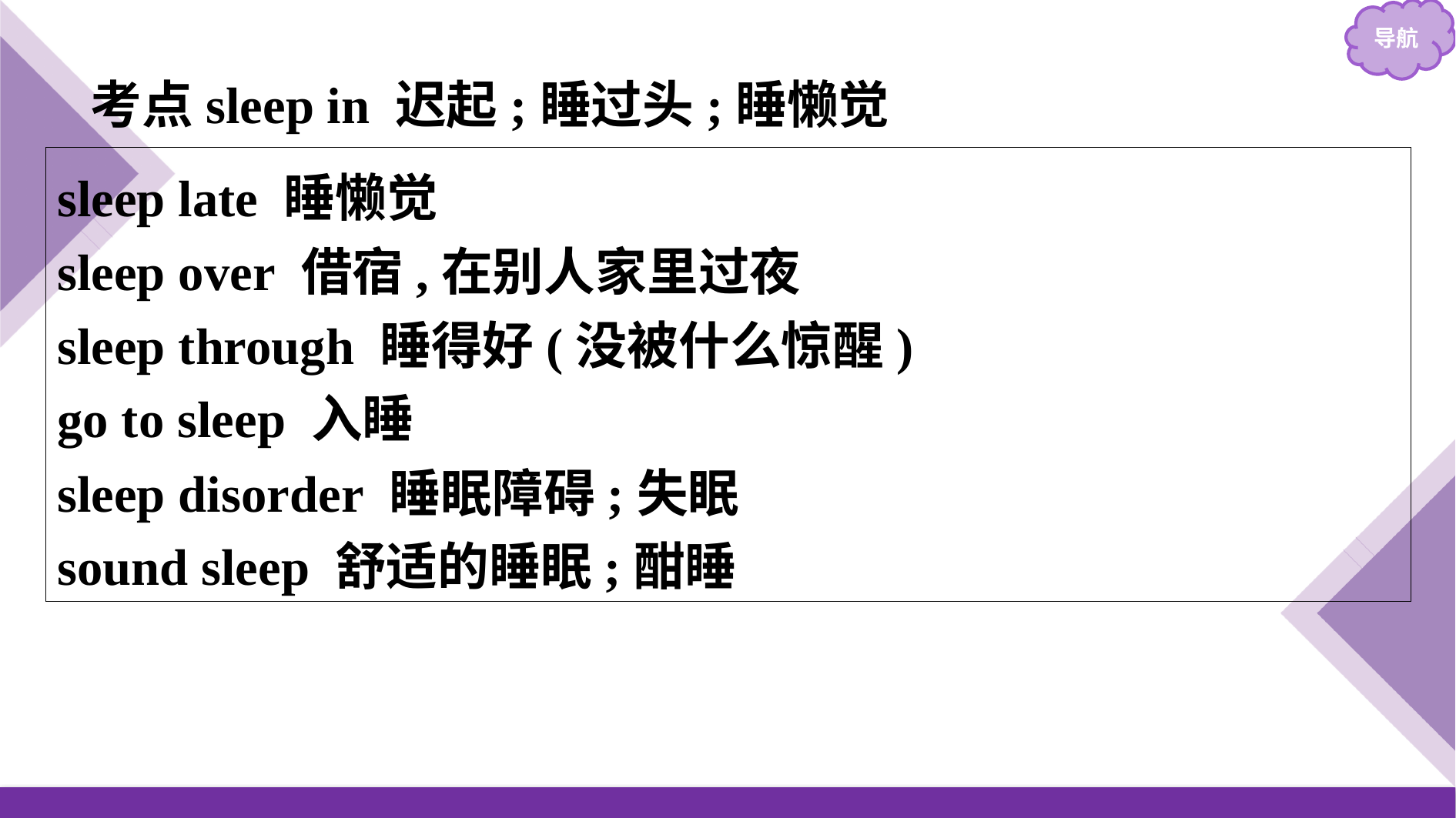

考点sleep in 迟起;睡过头;睡懒觉
sleep late 睡懒觉
sleep over 借宿,在别人家里过夜
sleep through 睡得好(没被什么惊醒)
go to sleep 入睡
sleep disorder 睡眠障碍;失眠
sound sleep 舒适的睡眠;酣睡